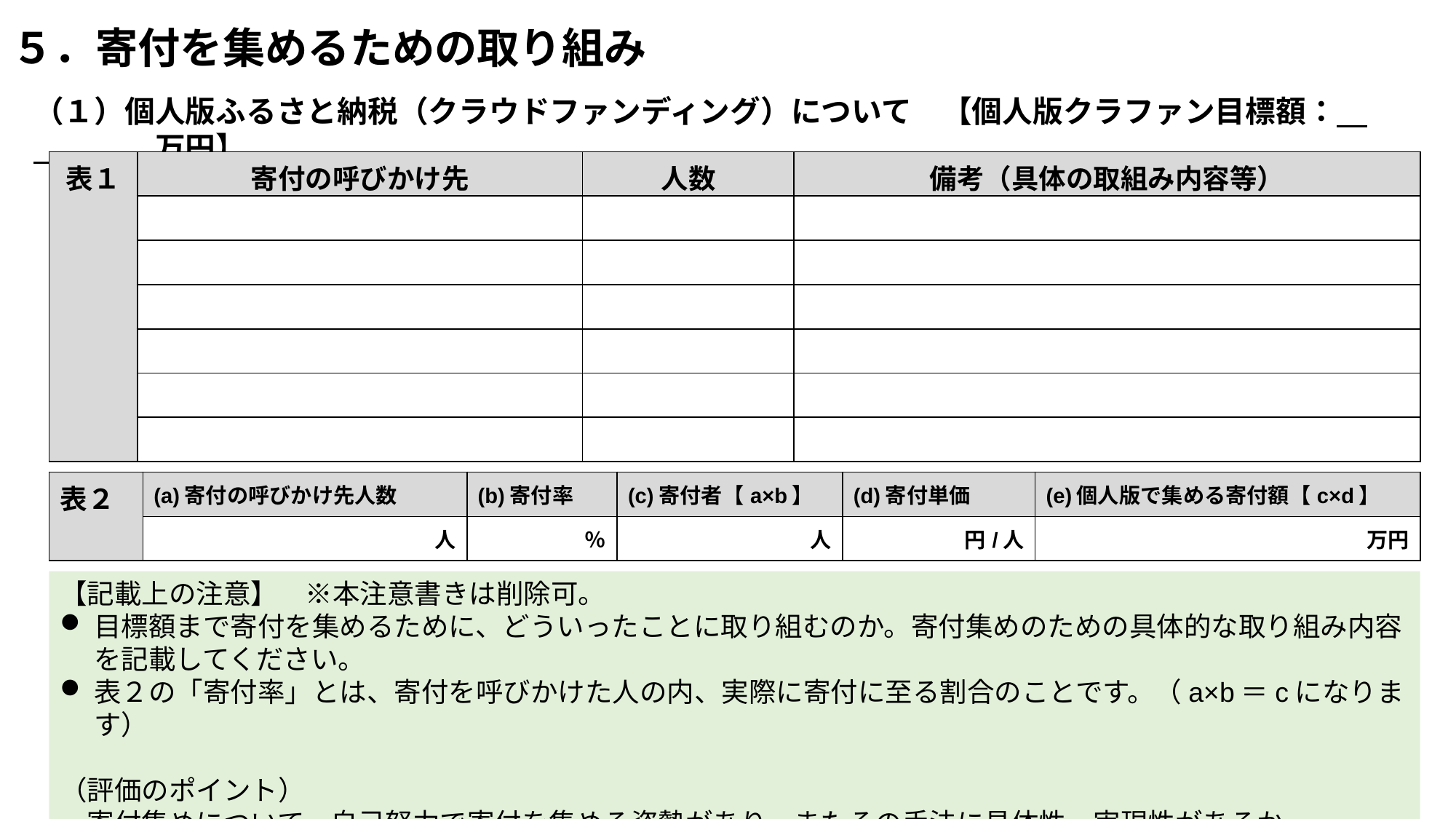

# ５．寄付を集めるための取り組み
（１）個人版ふるさと納税（クラウドファンディング）について　【個人版クラファン目標額：　　　　　万円】
| 表１ | 寄付の呼びかけ先 | 人数 | 備考（具体の取組み内容等） |
| --- | --- | --- | --- |
|  |  |  |  |
|  |  |  |  |
|  |  |  |  |
|  |  |  |  |
|  |  |  |  |
|  |  |  |  |
| 表２ | (a)寄付の呼びかけ先人数 | (b)寄付率 | (c)寄付者【a×b】 | (d)寄付単価 | (e)個人版で集める寄付額【c×d】 |
| --- | --- | --- | --- | --- | --- |
|  | 人 | ％ | 人 | 円/人 | 万円 |
【記載上の注意】　※本注意書きは削除可。
目標額まで寄付を集めるために、どういったことに取り組むのか。寄付集めのための具体的な取り組み内容を記載してください。
表２の「寄付率」とは、寄付を呼びかけた人の内、実際に寄付に至る割合のことです。（a×b＝cになります）

（評価のポイント）
・寄付集めについて、自己努力で寄付を集める姿勢があり、またその手法に具体性・実現性があるか。